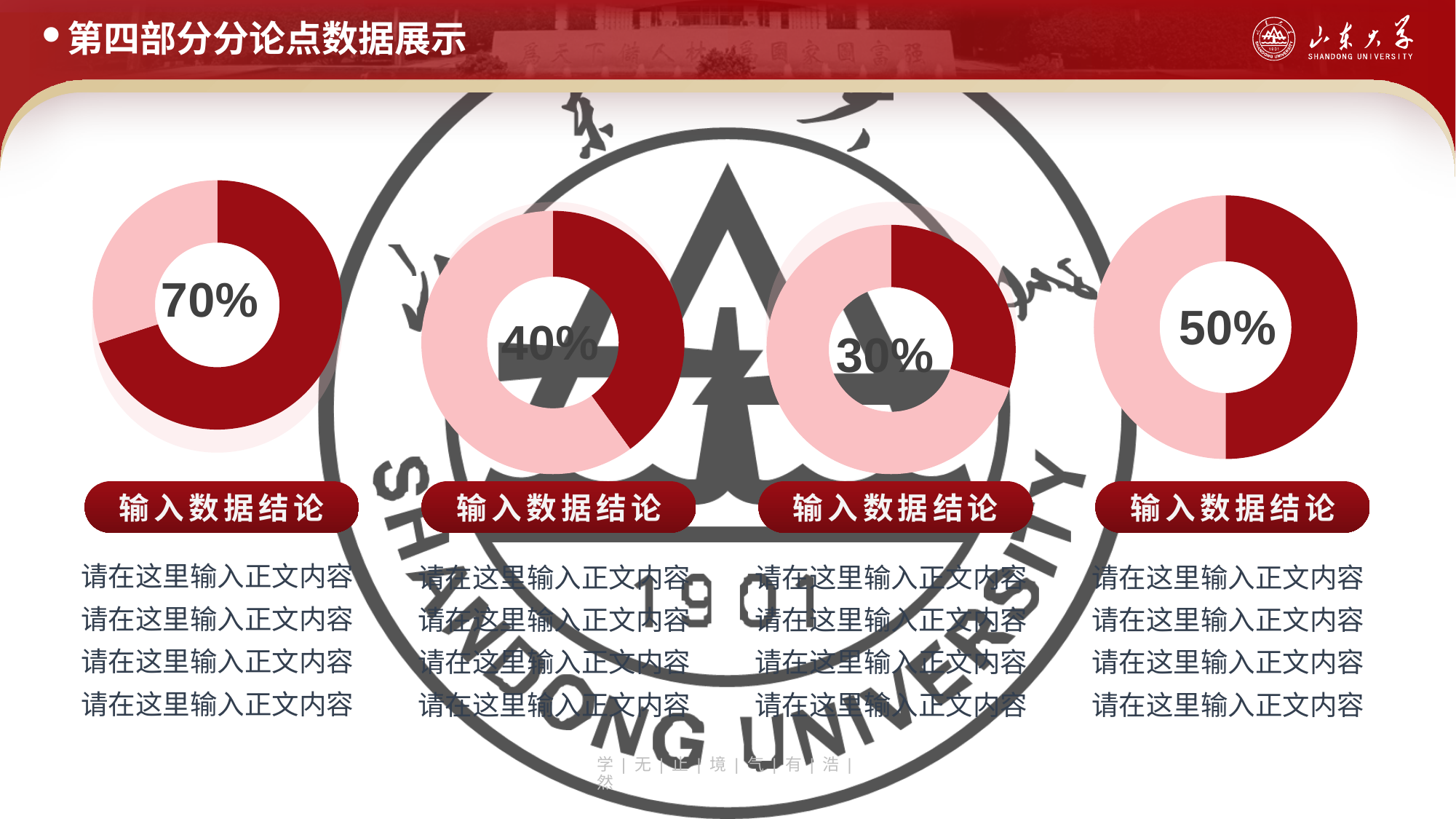

第四部分分论点数据展示

### Chart

| Category | 销售额 |
|---|---|
| 第一季度 | 70.0 |
| 第二季度 | 30.0 |

### Chart

| Category | 销售额 |
|---|---|
| 第一季度 | 40.0 |
| 第二季度 | 60.0 |

### Chart

| Category | 销售额 |
|---|---|
| 第一季度 | 30.0 |
| 第二季度 | 70.0 |

### Chart

| Category | 销售额 |
|---|---|
| 第一季度 | 50.0 |
| 第二季度 | 50.0 |

输入数据结论
输入数据结论
输入数据结论
输入数据结论
请在这里输入正文内容
请在这里输入正文内容
请在这里输入正文内容
请在这里输入正文内容
请在这里输入正文内容
请在这里输入正文内容
请在这里输入正文内容
请在这里输入正文内容
请在这里输入正文内容
请在这里输入正文内容
请在这里输入正文内容
请在这里输入正文内容
请在这里输入正文内容
请在这里输入正文内容
请在这里输入正文内容
请在这里输入正文内容